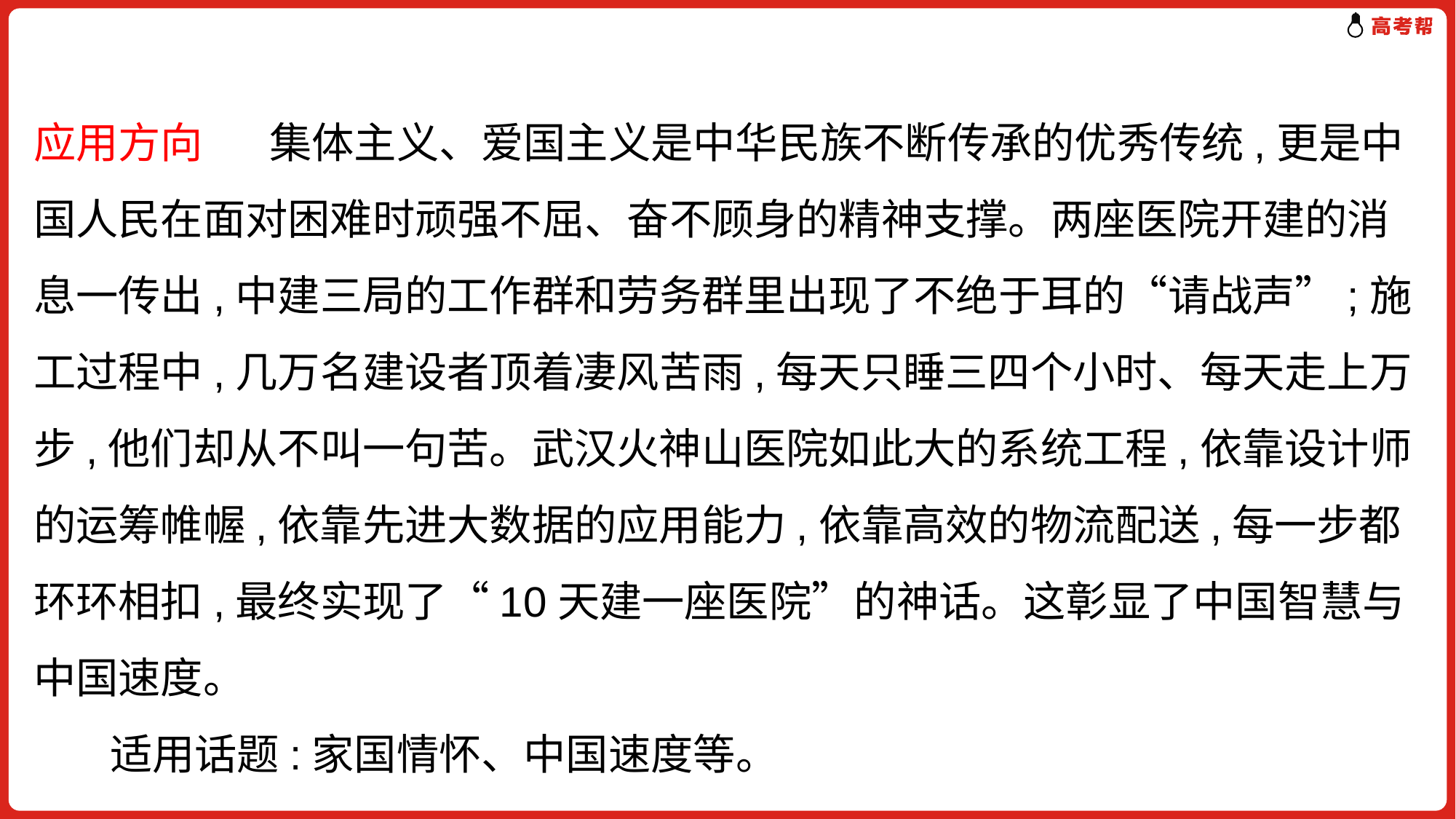

应用方向       集体主义、爱国主义是中华民族不断传承的优秀传统,更是中国人民在面对困难时顽强不屈、奋不顾身的精神支撑。两座医院开建的消息一传出,中建三局的工作群和劳务群里出现了不绝于耳的“请战声”;施工过程中,几万名建设者顶着凄风苦雨,每天只睡三四个小时、每天走上万步,他们却从不叫一句苦。武汉火神山医院如此大的系统工程,依靠设计师的运筹帷幄,依靠先进大数据的应用能力,依靠高效的物流配送,每一步都环环相扣,最终实现了“10天建一座医院”的神话。这彰显了中国智慧与中国速度。
       适用话题:家国情怀、中国速度等。